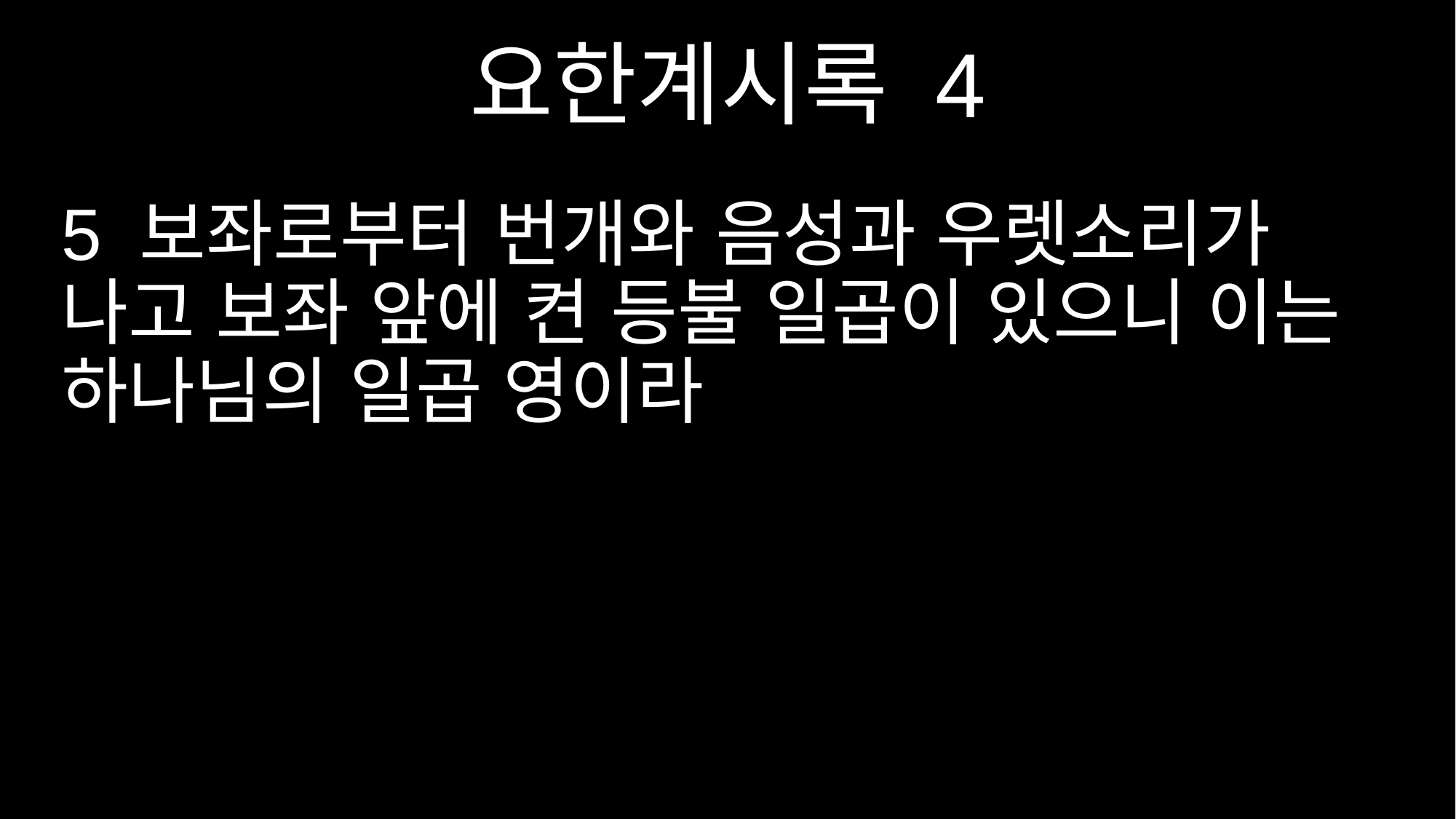

요한계시록 4
5 보좌로부터 번개와 음성과 우렛소리가 나고 보좌 앞에 켠 등불 일곱이 있으니 이는 하나님의 일곱 영이라